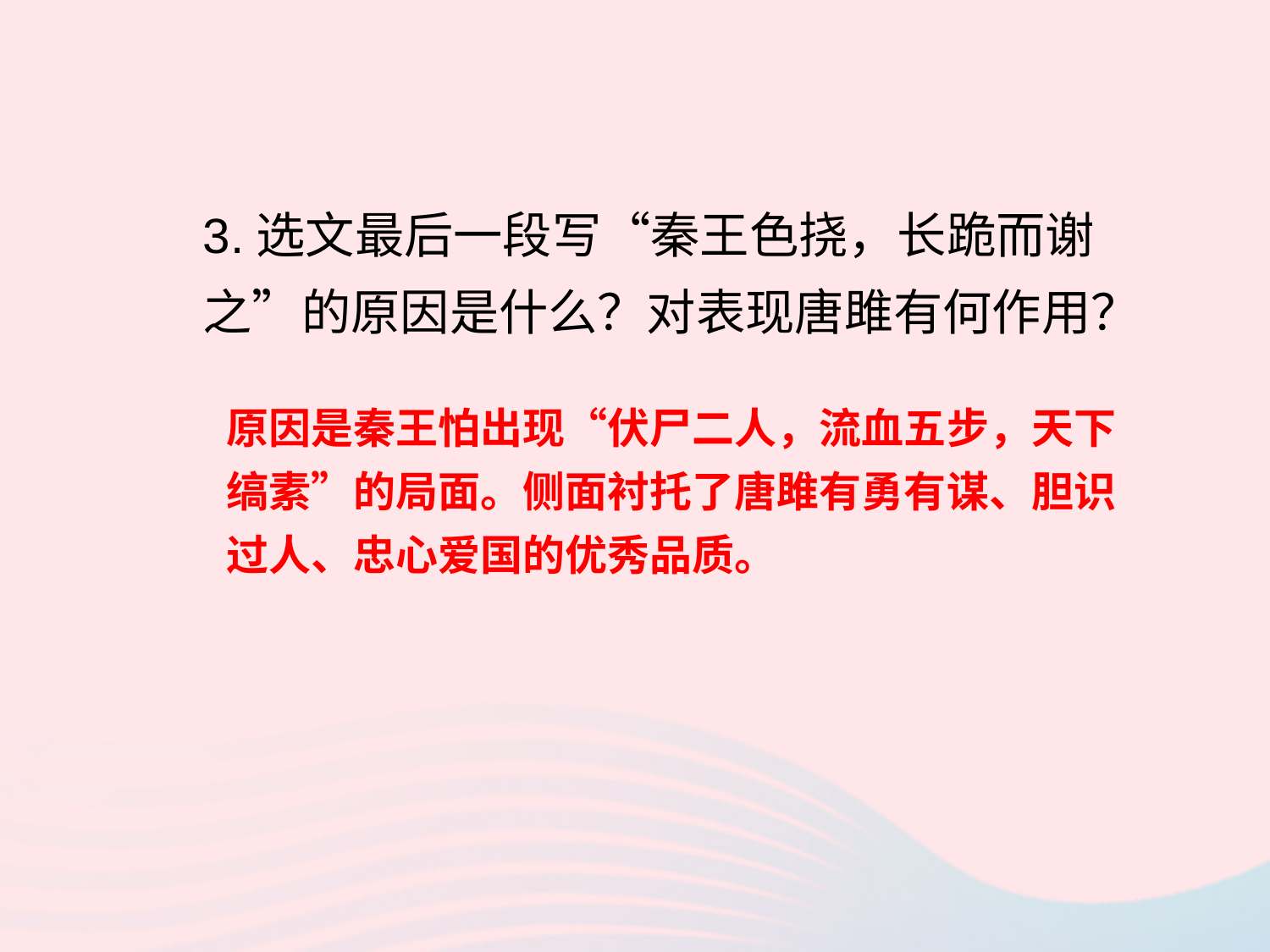

3.选文最后一段写“秦王色挠，长跪而谢之”的原因是什么？对表现唐雎有何作用？
原因是秦王怕出现“伏尸二人，流血五步，天下缟素”的局面。侧面衬托了唐雎有勇有谋、胆识过人、忠心爱国的优秀品质。